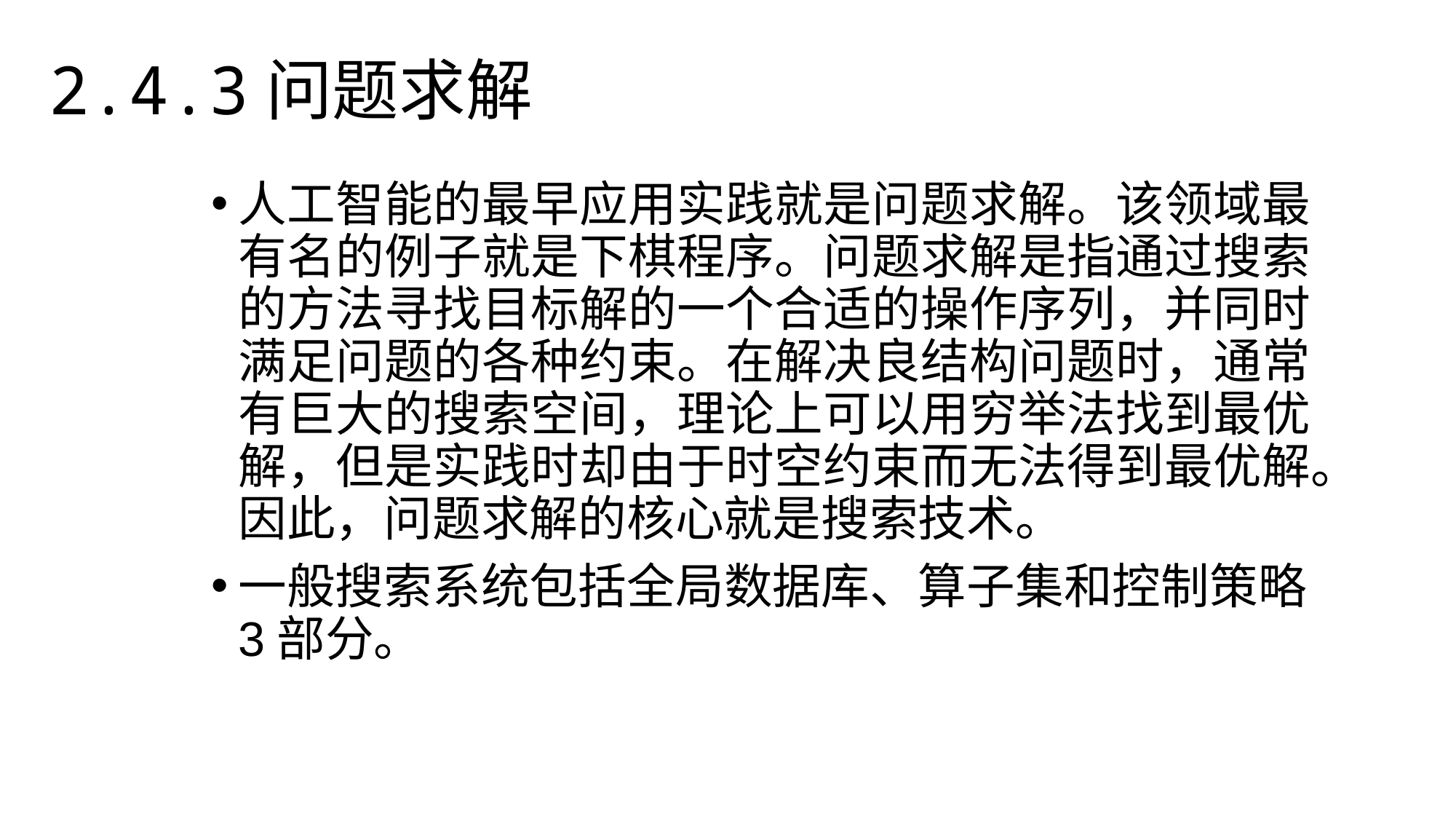

2.4.3问题求解
人工智能的最早应用实践就是问题求解。该领域最有名的例子就是下棋程序。问题求解是指通过搜索的方法寻找目标解的一个合适的操作序列，并同时满足问题的各种约束。在解决良结构问题时，通常有巨大的搜索空间，理论上可以用穷举法找到最优解，但是实践时却由于时空约束而无法得到最优解。因此，问题求解的核心就是搜索技术。
一般搜索系统包括全局数据库、算子集和控制策略3部分。